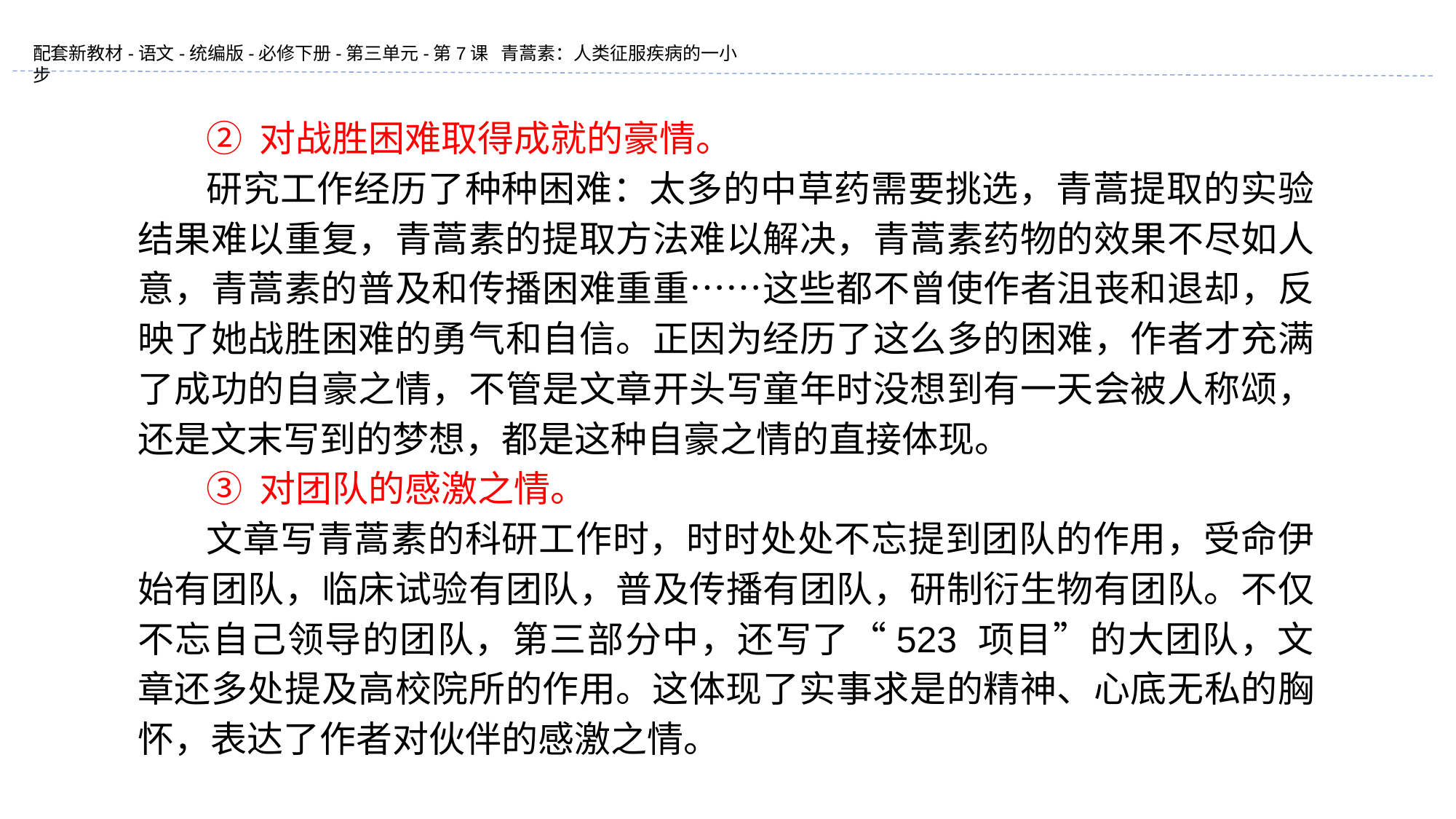

② 对战胜困难取得成就的豪情。
研究工作经历了种种困难：太多的中草药需要挑选，青蒿提取的实验结果难以重复，青蒿素的提取方法难以解决，青蒿素药物的效果不尽如人意，青蒿素的普及和传播困难重重……这些都不曾使作者沮丧和退却，反映了她战胜困难的勇气和自信。正因为经历了这么多的困难，作者才充满了成功的自豪之情，不管是文章开头写童年时没想到有一天会被人称颂，还是文末写到的梦想，都是这种自豪之情的直接体现。
③ 对团队的感激之情。
文章写青蒿素的科研工作时，时时处处不忘提到团队的作用，受命伊始有团队，临床试验有团队，普及传播有团队，研制衍生物有团队。不仅不忘自己领导的团队，第三部分中，还写了“523 项目”的大团队，文章还多处提及高校院所的作用。这体现了实事求是的精神、心底无私的胸怀，表达了作者对伙伴的感激之情。